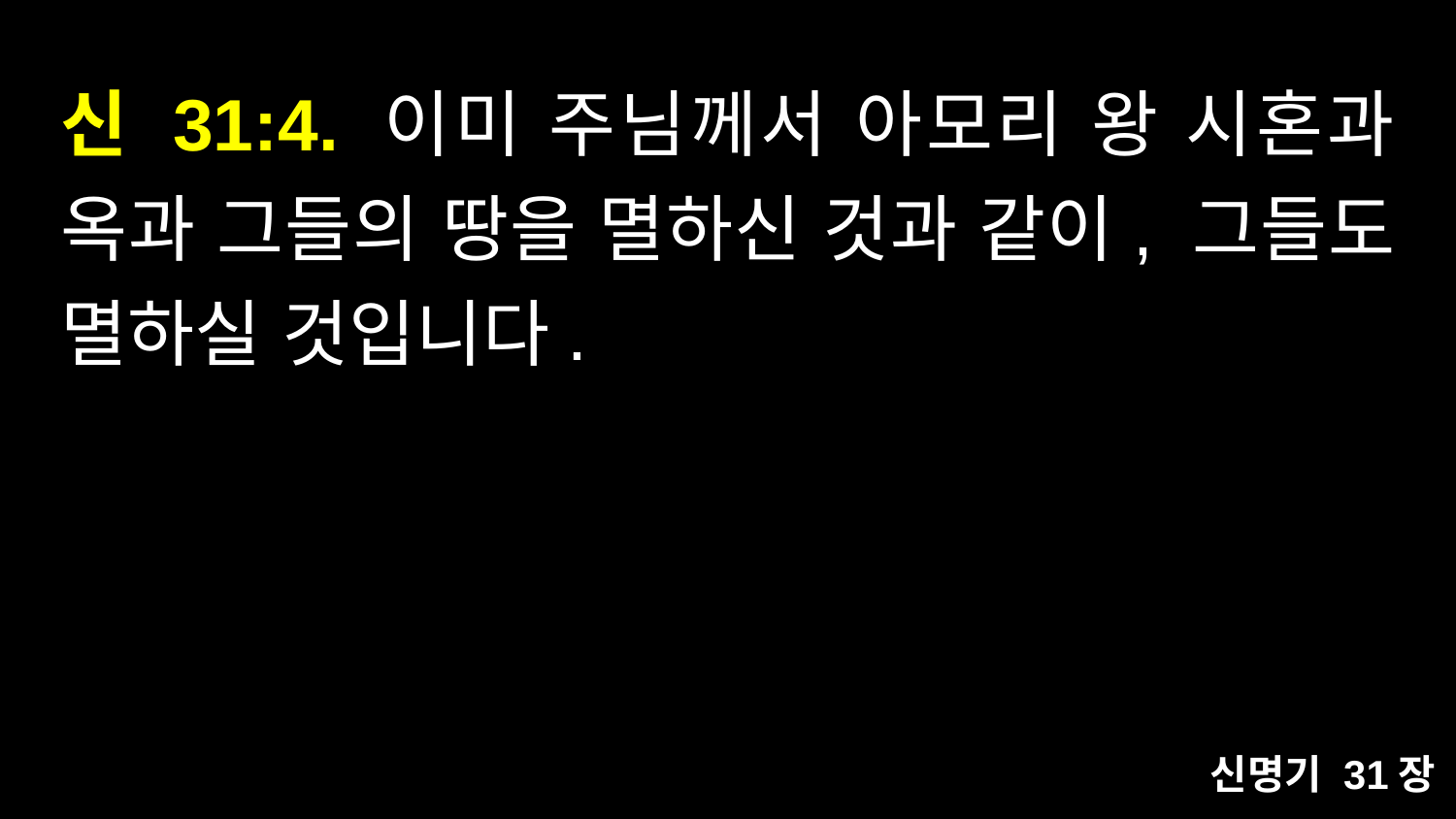

# 신 31:4. 이미 주님께서 아모리 왕 시혼과 옥과 그들의 땅을 멸하신 것과 같이, 그들도 멸하실 것입니다.
신명기 31장